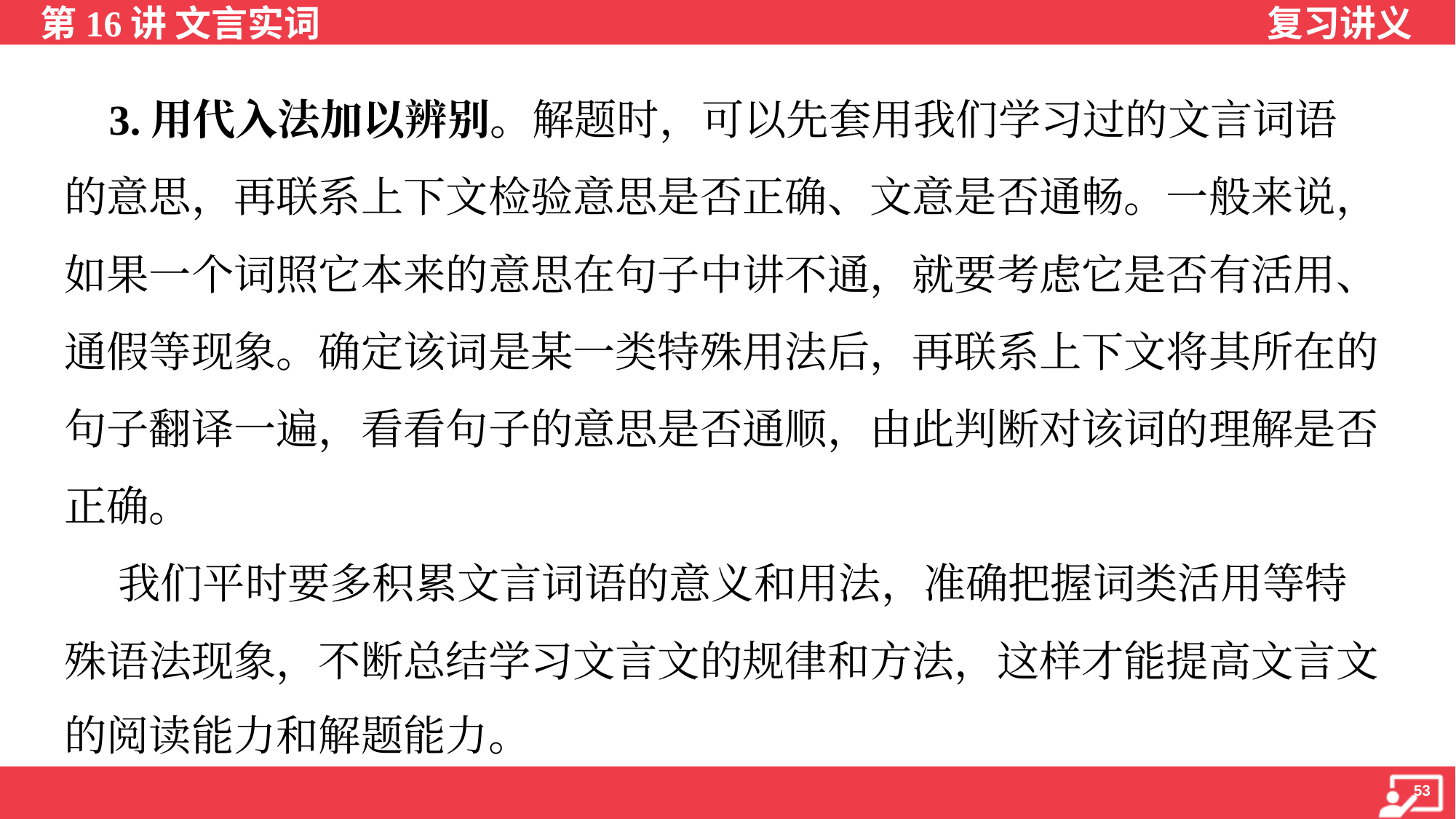

3.用代入法加以辨别。解题时，可以先套用我们学习过的文言词语
的意思，再联系上下文检验意思是否正确、文意是否通畅。一般来说，
如果一个词照它本来的意思在句子中讲不通，就要考虑它是否有活用、
通假等现象。确定该词是某一类特殊用法后，再联系上下文将其所在的
句子翻译一遍，看看句子的意思是否通顺，由此判断对该词的理解是否
正确。
    我们平时要多积累文言词语的意义和用法，准确把握词类活用等特
殊语法现象，不断总结学习文言文的规律和方法，这样才能提高文言文
的阅读能力和解题能力。